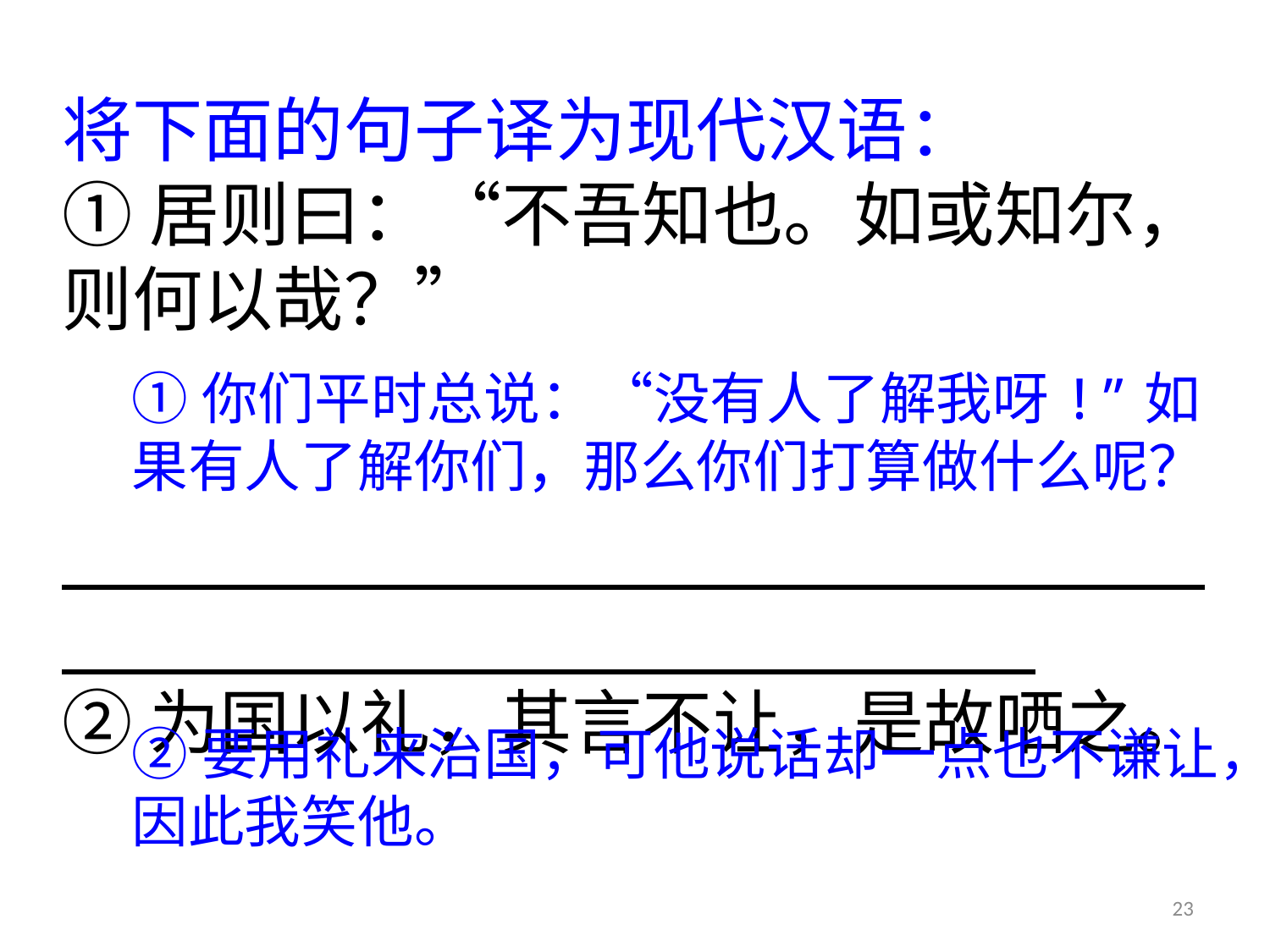

将下面的句子译为现代汉语：
①居则曰：“不吾知也。如或知尔，则何以哉？”

②为国以礼，其言不让，是故哂之。

①你们平时总说：“没有人了解我呀!”如果有人了解你们，那么你们打算做什么呢？

②要用礼来治国，可他说话却一点也不谦让，因此我笑他。
23